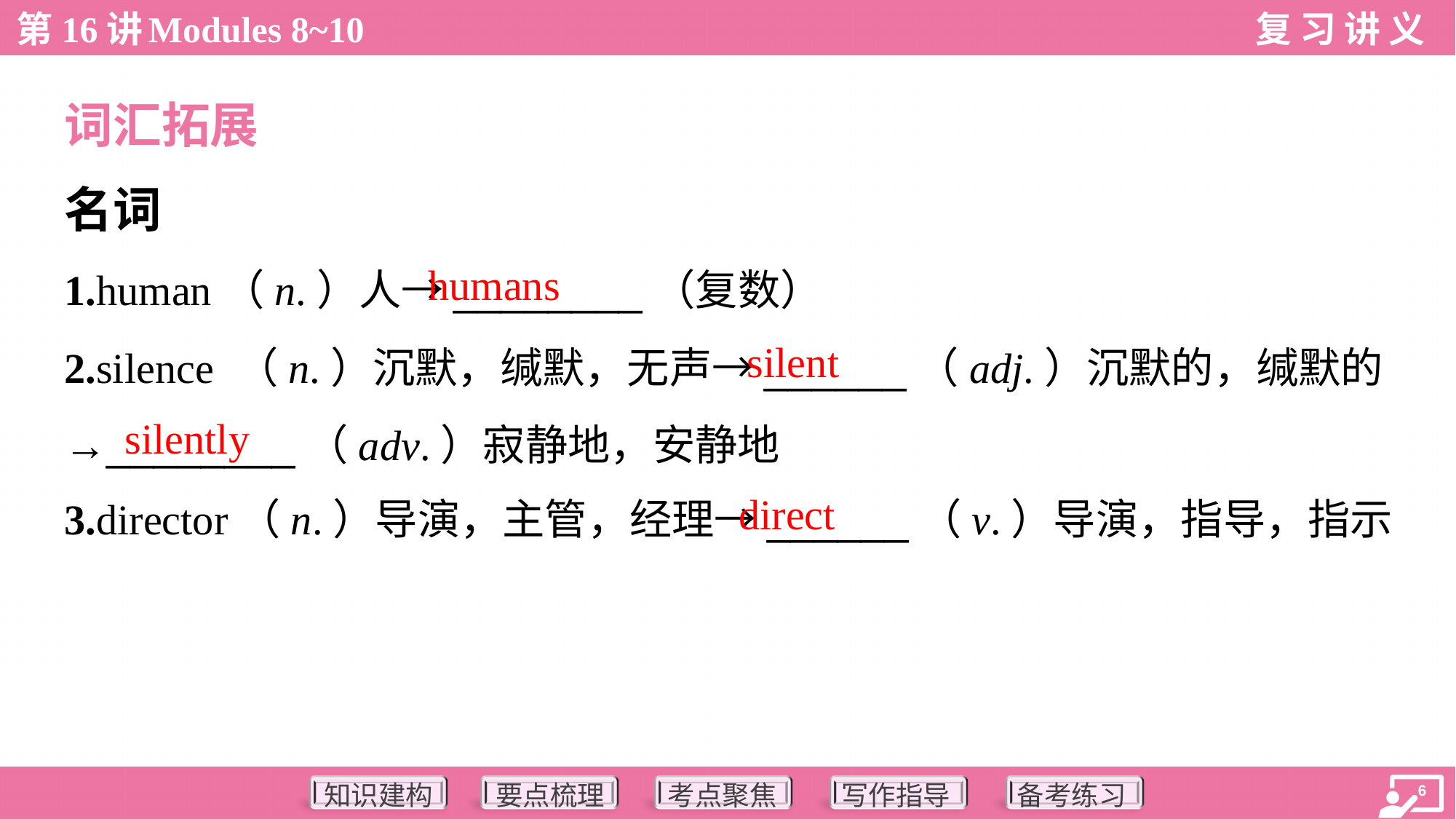

词汇拓展
名词
humans
1.human（n.）人→________（复数）
2.silence （n.）沉默，缄默，无声→______（adj.）沉默的，缄默的
→________（adv.）寂静地，安静地
3.director（n.）导演，主管，经理→______（v.）导演，指导，指示
silent
silently
direct